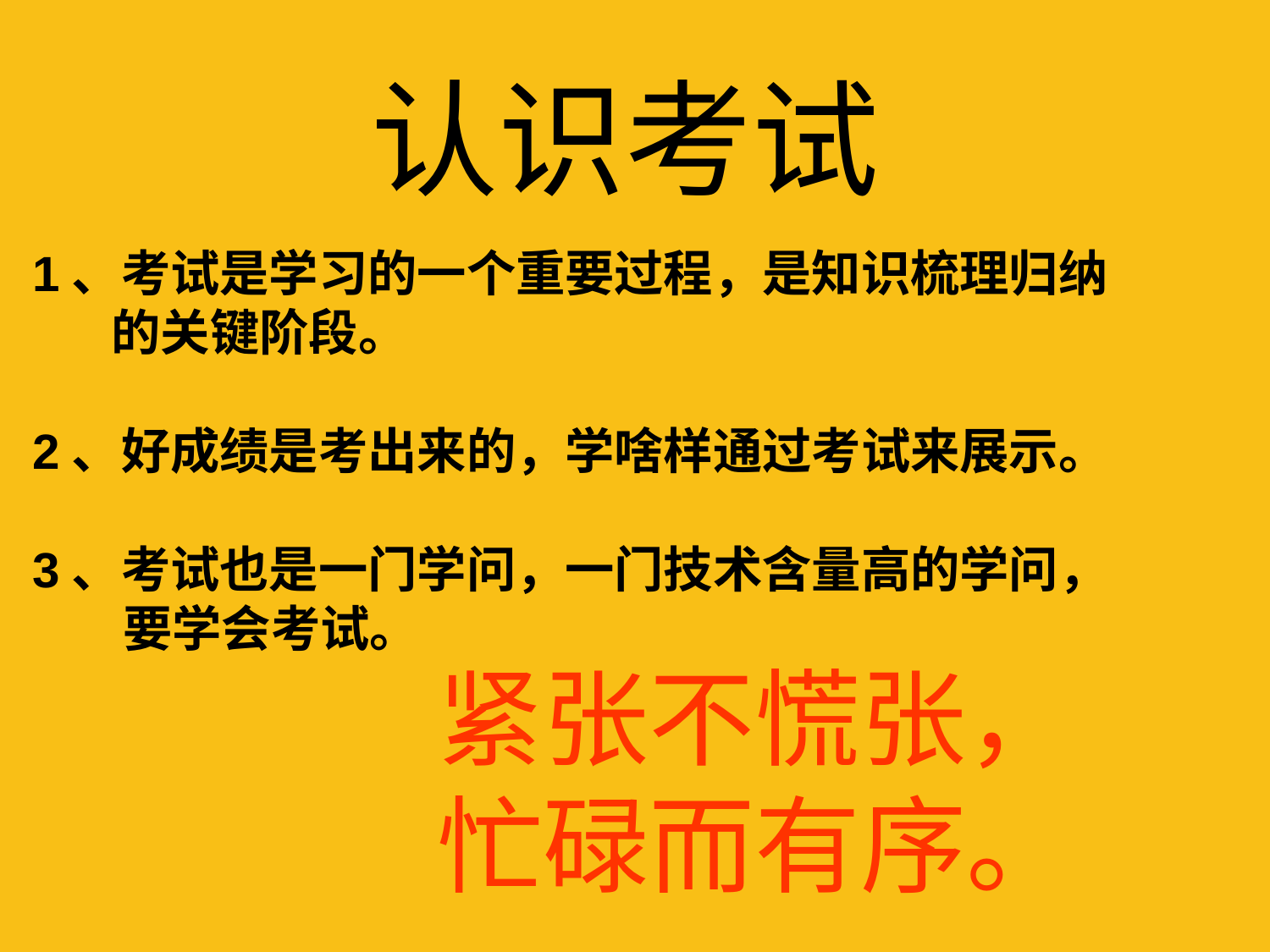

# 认识考试
1、考试是学习的一个重要过程，是知识梳理归纳
      的关键阶段。

2、好成绩是考出来的，学啥样通过考试来展示。

3、考试也是一门学问，一门技术含量高的学问，
       要学会考试。
紧张不慌张，
忙碌而有序。